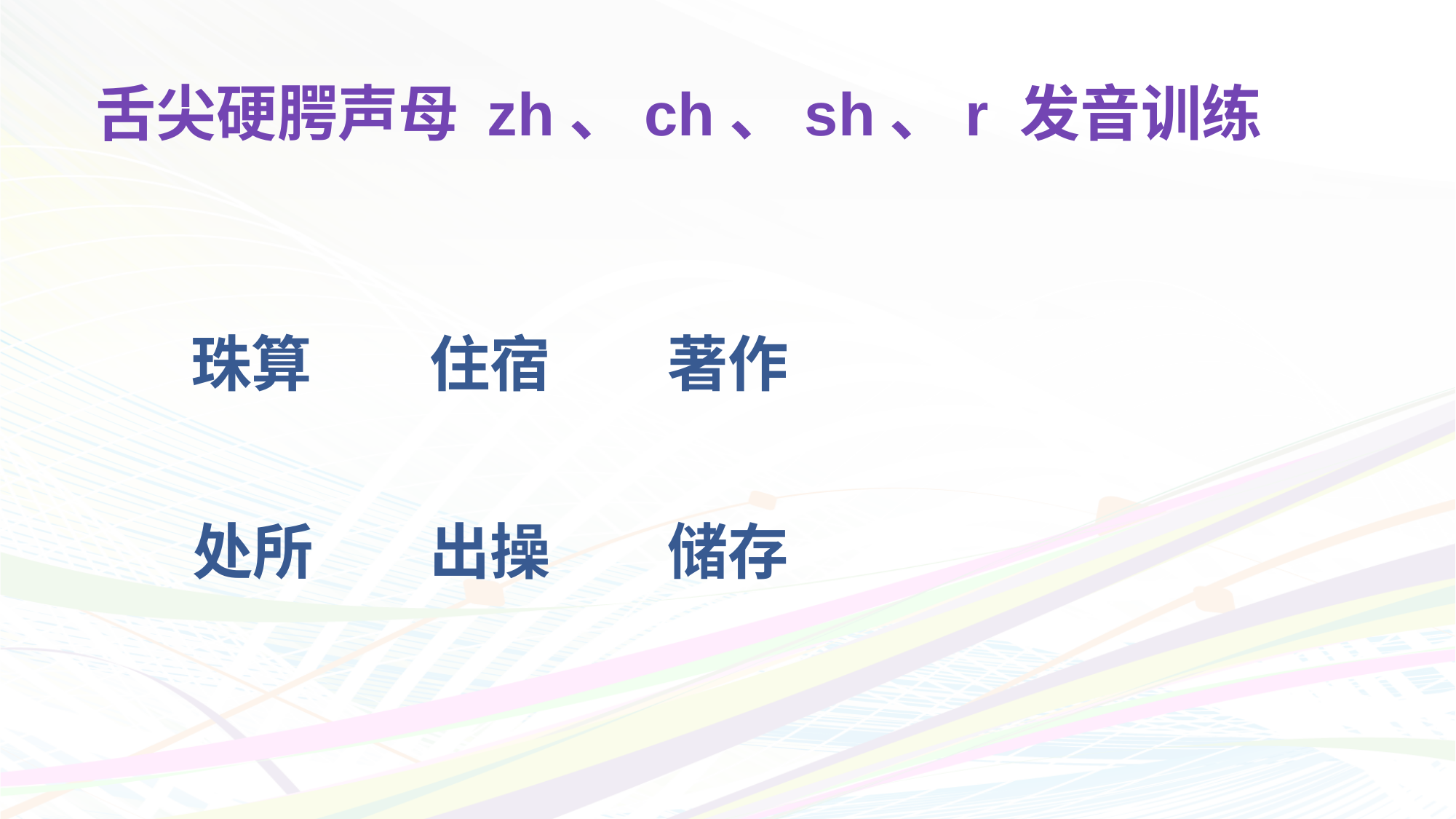

# 舌尖硬腭声母 zh、ch、sh、r 发音训练
珠算
住宿
著作
出操
储存
处所